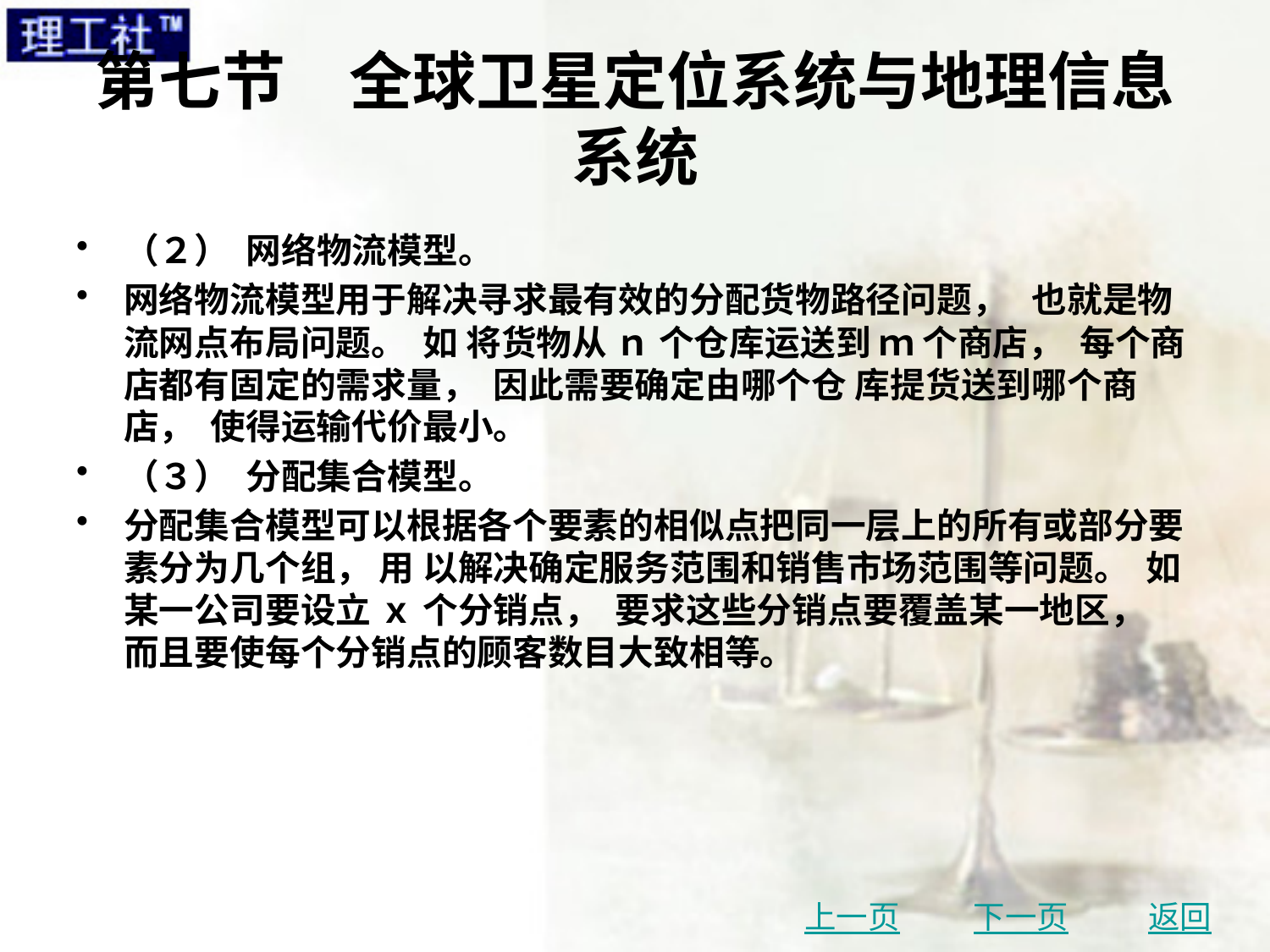

# 第七节　全球卫星定位系统与地理信息系统
（２）  网络物流模型。
网络物流模型用于解决寻求最有效的分配货物路径问题，   也就是物流网点布局问题。  如 将货物从 ｎ 个仓库运送到 ｍ 个商店，  每个商店都有固定的需求量，  因此需要确定由哪个仓 库提货送到哪个商店，  使得运输代价最小。
（３）  分配集合模型。
分配集合模型可以根据各个要素的相似点把同一层上的所有或部分要素分为几个组， 用 以解决确定服务范围和销售市场范围等问题。  如某一公司要设立 ｘ 个分销点，  要求这些分销点要覆盖某一地区，  而且要使每个分销点的顾客数目大致相等。

上一页
下一页
返回